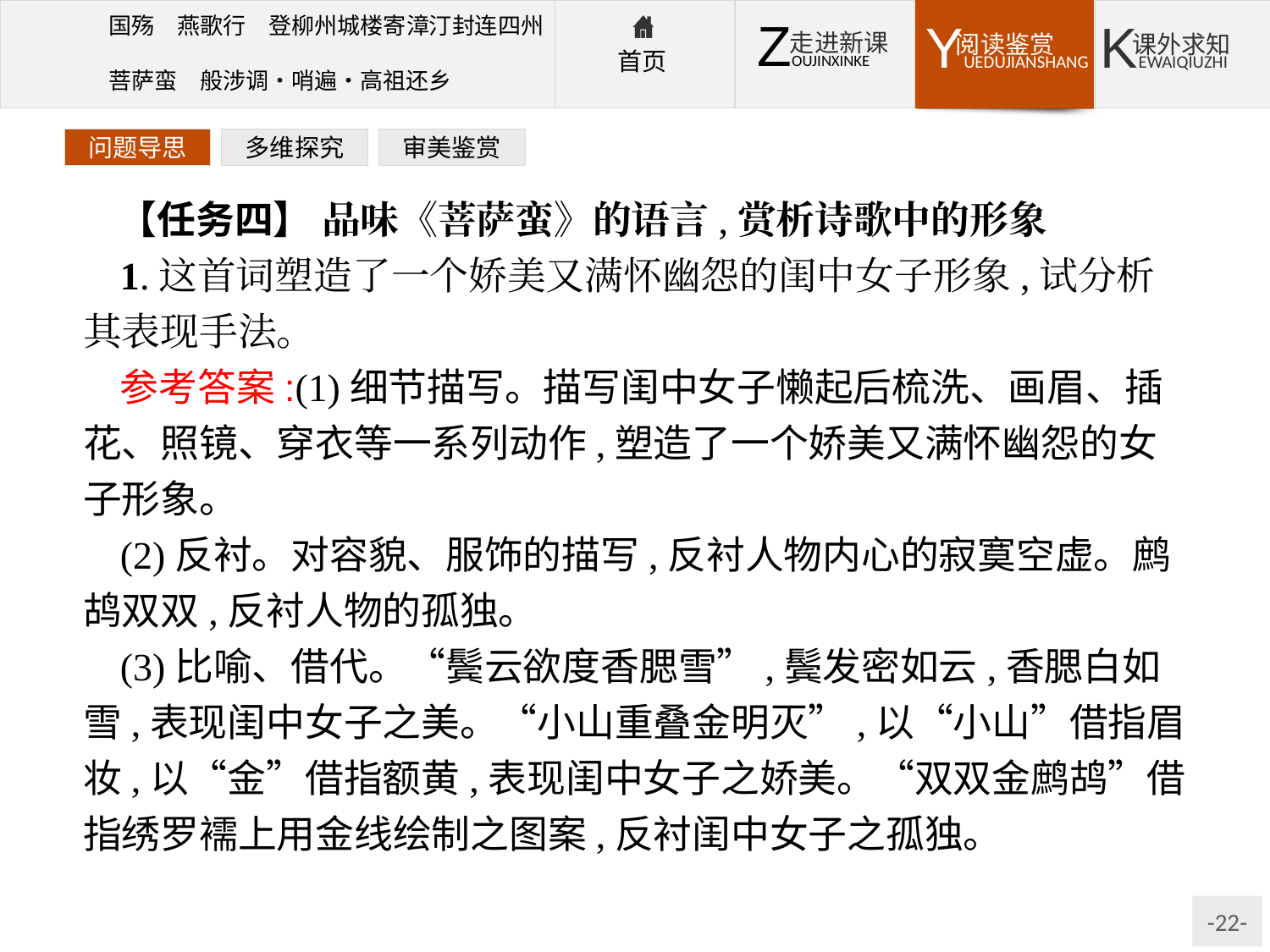

问题导思
多维探究
审美鉴赏
【任务四】 品味《菩萨蛮》的语言,赏析诗歌中的形象
1.这首词塑造了一个娇美又满怀幽怨的闺中女子形象,试分析其表现手法。
参考答案:(1)细节描写。描写闺中女子懒起后梳洗、画眉、插花、照镜、穿衣等一系列动作,塑造了一个娇美又满怀幽怨的女子形象。
(2)反衬。对容貌、服饰的描写,反衬人物内心的寂寞空虚。鹧鸪双双,反衬人物的孤独。
(3)比喻、借代。“鬓云欲度香腮雪”,鬓发密如云,香腮白如雪,表现闺中女子之美。“小山重叠金明灭”,以“小山”借指眉妆,以“金”借指额黄,表现闺中女子之娇美。“双双金鹧鸪”借指绣罗襦上用金线绘制之图案,反衬闺中女子之孤独。